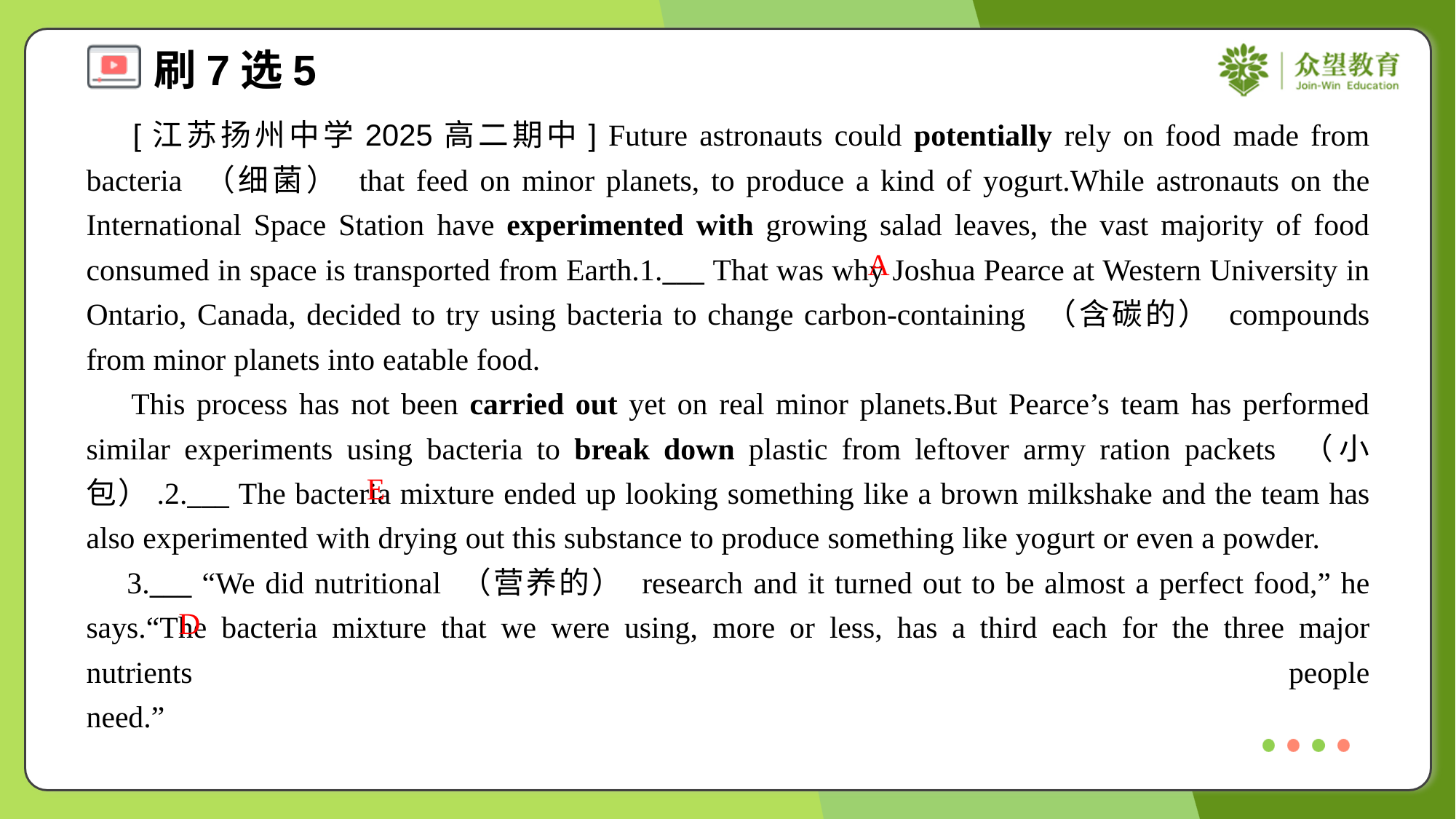

[江苏扬州中学2025高二期中] Future astronauts could potentially rely on food made from bacteria （细菌） that feed on minor planets, to produce a kind of yogurt.While astronauts on the International Space Station have experimented with growing salad leaves, the vast majority of food consumed in space is transported from Earth.1.___ That was why Joshua Pearce at Western University in Ontario, Canada, decided to try using bacteria to change carbon-containing （含碳的） compounds from minor planets into eatable food.
    This process has not been carried out yet on real minor planets.But Pearce’s team has performed similar experiments using bacteria to break down plastic from leftover army ration packets （小包）.2.___ The bacteria mixture ended up looking something like a brown milkshake and the team has also experimented with drying out this substance to produce something like yogurt or even a powder.
    3.___ “We did nutritional （营养的） research and it turned out to be almost a perfect food,” he says.“The bacteria mixture that we were using, more or less, has a third each for the three major nutrients people need.”#3
A
E
D